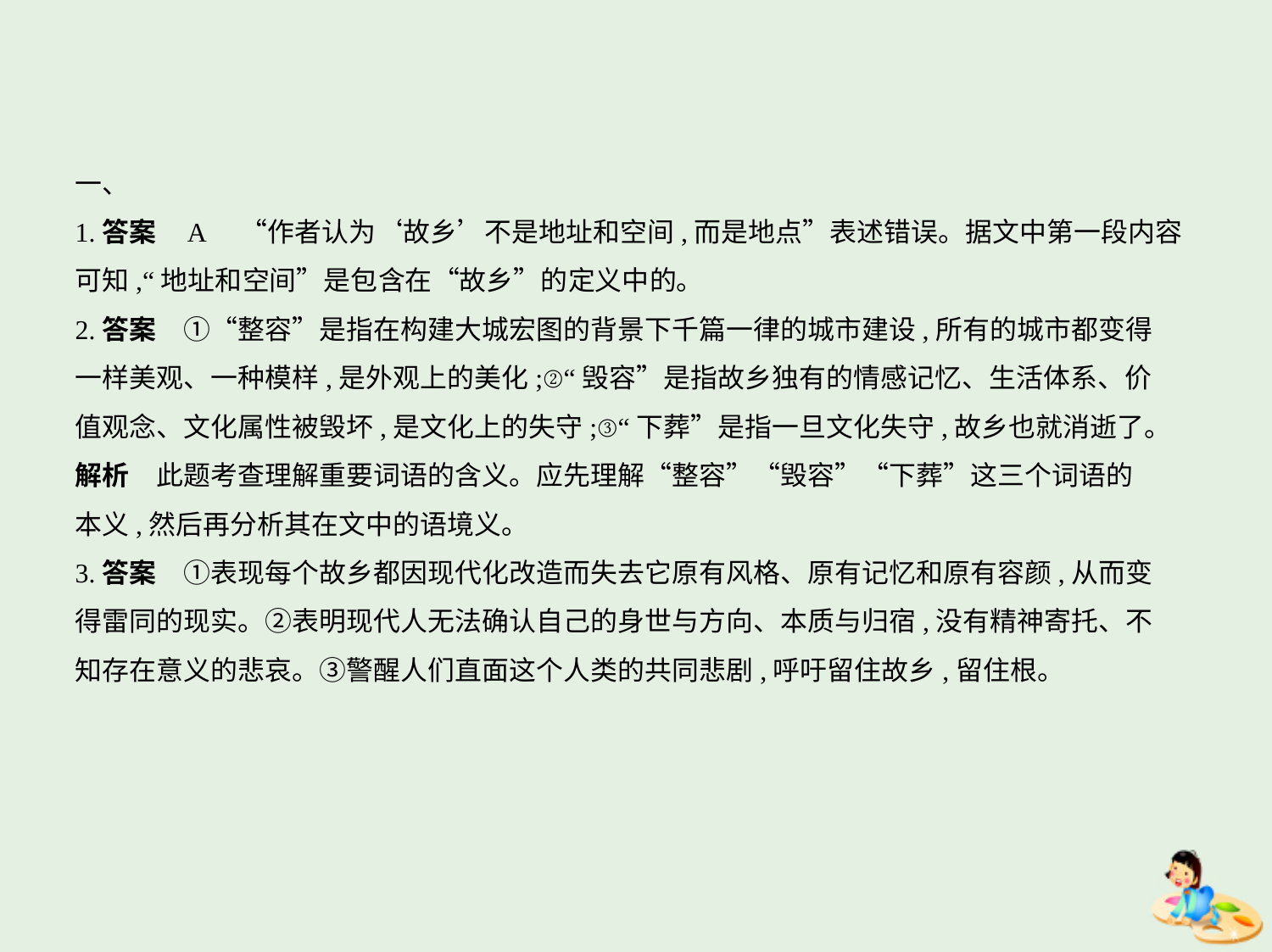

一、
1.答案    A　“作者认为‘故乡’不是地址和空间,而是地点”表述错误。据文中第一段内容
可知,“地址和空间”是包含在“故乡”的定义中的。
2.答案　①“整容”是指在构建大城宏图的背景下千篇一律的城市建设,所有的城市都变得
一样美观、一种模样,是外观上的美化;②“毁容”是指故乡独有的情感记忆、生活体系、价
值观念、文化属性被毁坏,是文化上的失守;③“下葬”是指一旦文化失守,故乡也就消逝了。
解析　此题考查理解重要词语的含义。应先理解“整容”“毁容”“下葬”这三个词语的
本义,然后再分析其在文中的语境义。
3.答案　①表现每个故乡都因现代化改造而失去它原有风格、原有记忆和原有容颜,从而变
得雷同的现实。②表明现代人无法确认自己的身世与方向、本质与归宿,没有精神寄托、不
知存在意义的悲哀。③警醒人们直面这个人类的共同悲剧,呼吁留住故乡,留住根。